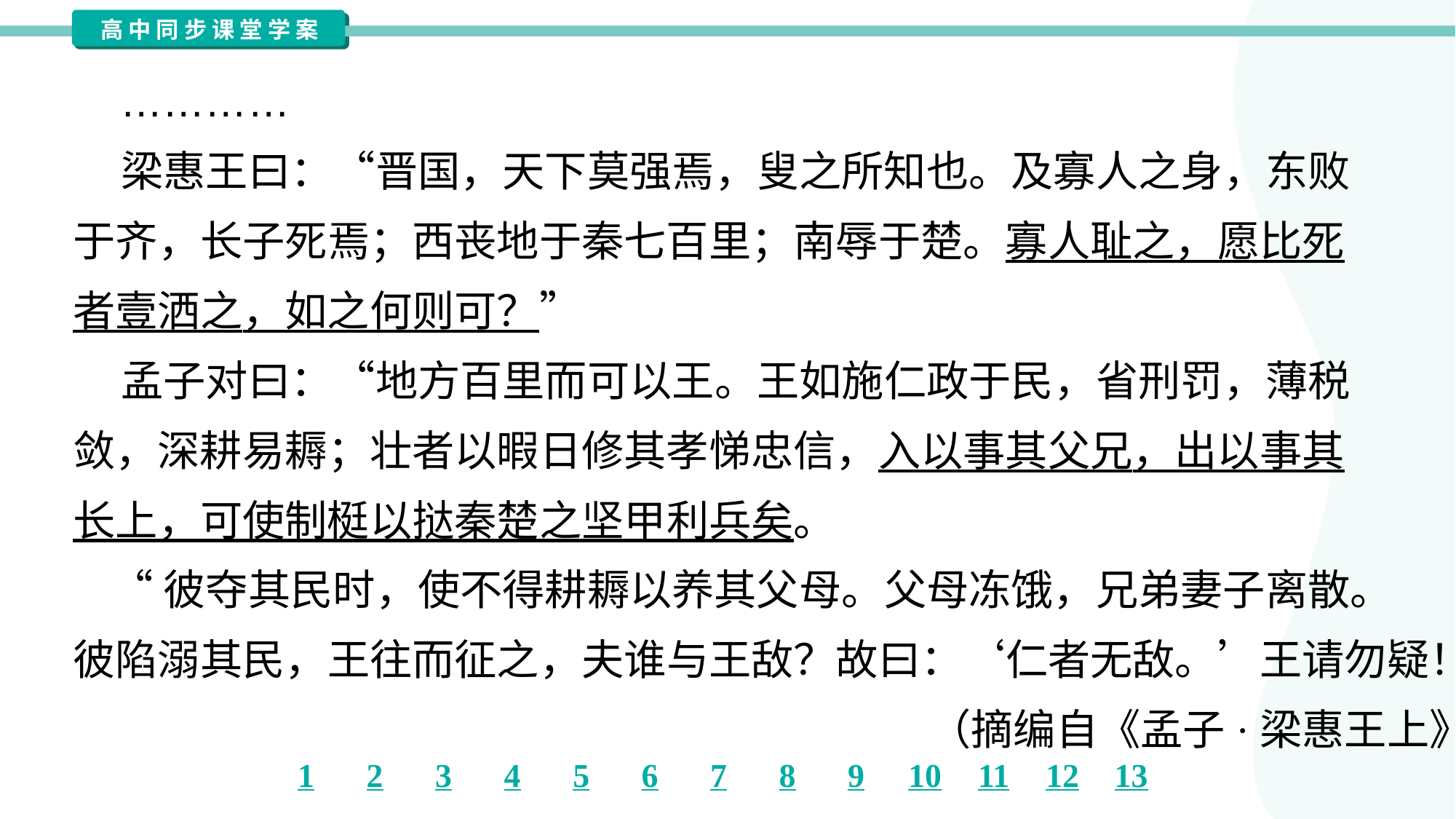

…………
    梁惠王曰：“晋国，天下莫强焉，叟之所知也。及寡人之身，东败
于齐，长子死焉；西丧地于秦七百里；南辱于楚。寡人耻之，愿比死
者壹洒之，如之何则可？”
    孟子对曰：“地方百里而可以王。王如施仁政于民，省刑罚，薄税
敛，深耕易耨；壮者以暇日修其孝悌忠信，入以事其父兄，出以事其
长上，可使制梃以挞秦楚之坚甲利兵矣。
    “彼夺其民时，使不得耕耨以养其父母。父母冻饿，兄弟妻子离散。
彼陷溺其民，王往而征之，夫谁与王敌？故曰：‘仁者无敌。’王请勿疑！”
（摘编自《孟子·梁惠王上》）